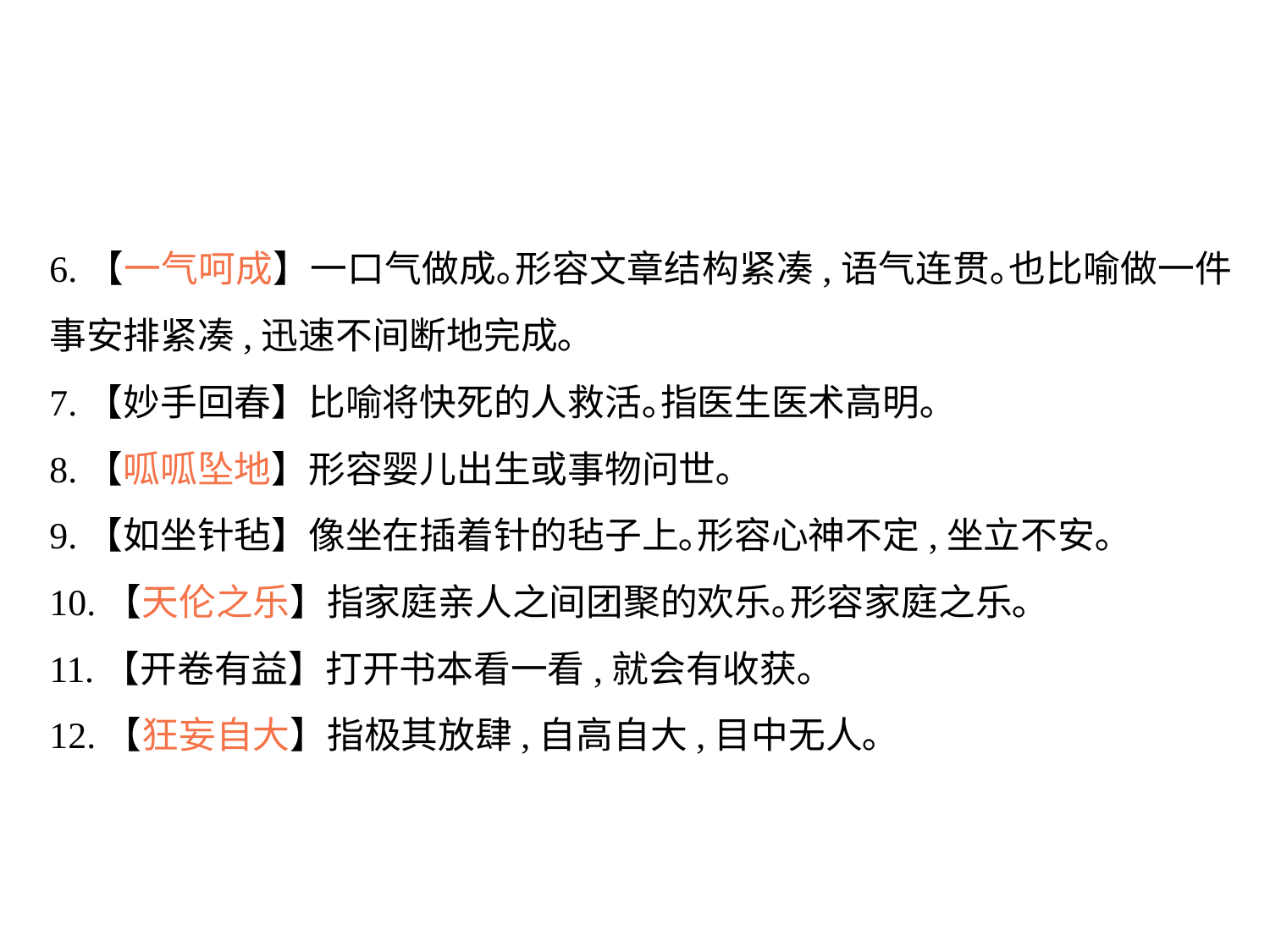

6.【一气呵成】一口气做成｡形容文章结构紧凑,语气连贯｡也比喻做一件事安排紧凑,迅速不间断地完成｡
7.【妙手回春】比喻将快死的人救活｡指医生医术高明｡
8.【呱呱坠地】形容婴儿出生或事物问世｡
9.【如坐针毡】像坐在插着针的毡子上｡形容心神不定,坐立不安｡
10.【天伦之乐】指家庭亲人之间团聚的欢乐｡形容家庭之乐｡
11.【开卷有益】打开书本看一看,就会有收获｡
12.【狂妄自大】指极其放肆,自高自大,目中无人｡